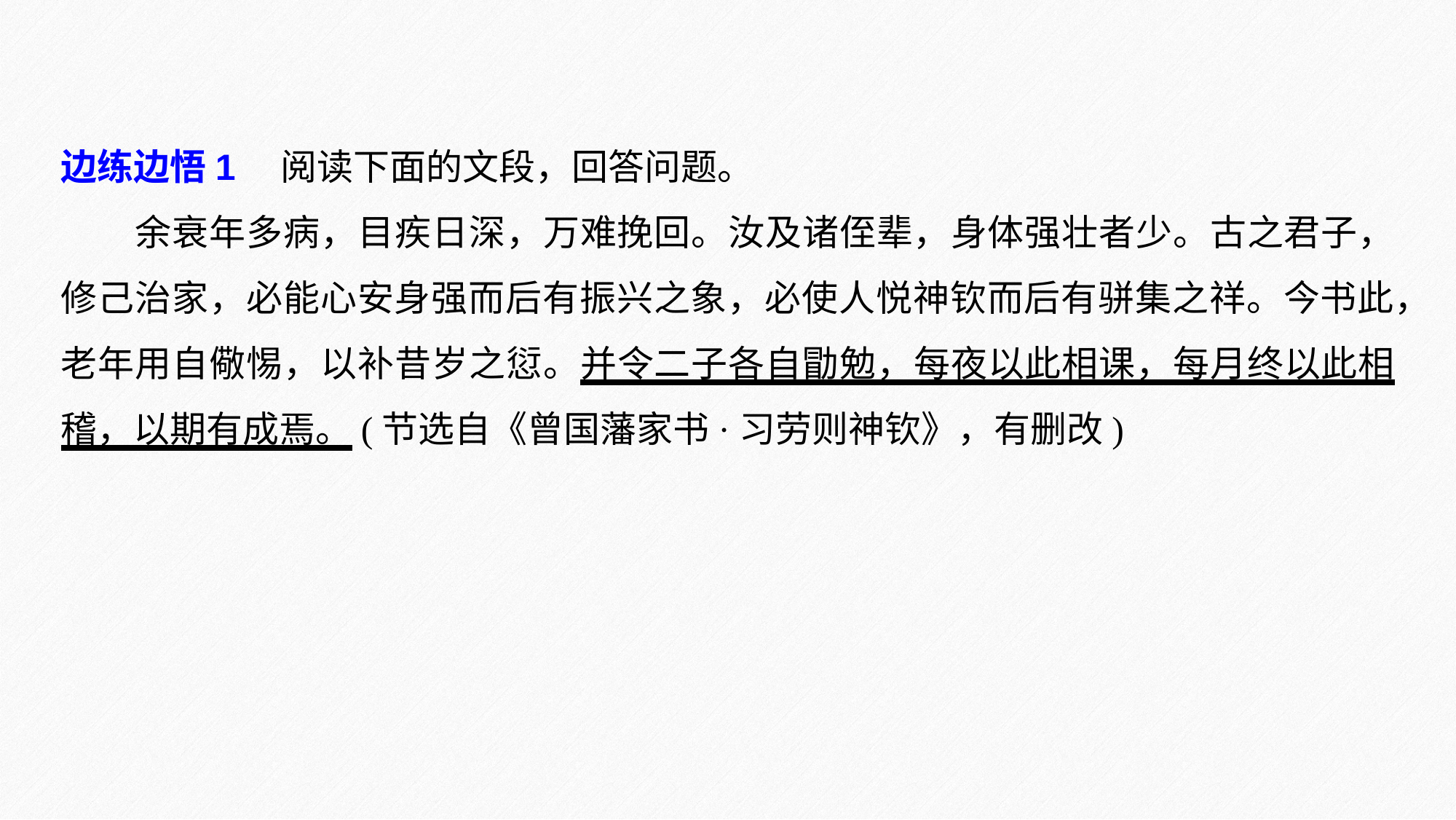

边练边悟1　阅读下面的文段，回答问题。
余衰年多病，目疾日深，万难挽回。汝及诸侄辈，身体强壮者少。古之君子，修己治家，必能心安身强而后有振兴之象，必使人悦神钦而后有骈集之祥。今书此，老年用自儆惕，以补昔岁之愆。并令二子各自勖勉，每夜以此相课，每月终以此相稽，以期有成焉。(节选自《曾国藩家书·习劳则神钦》，有删改)